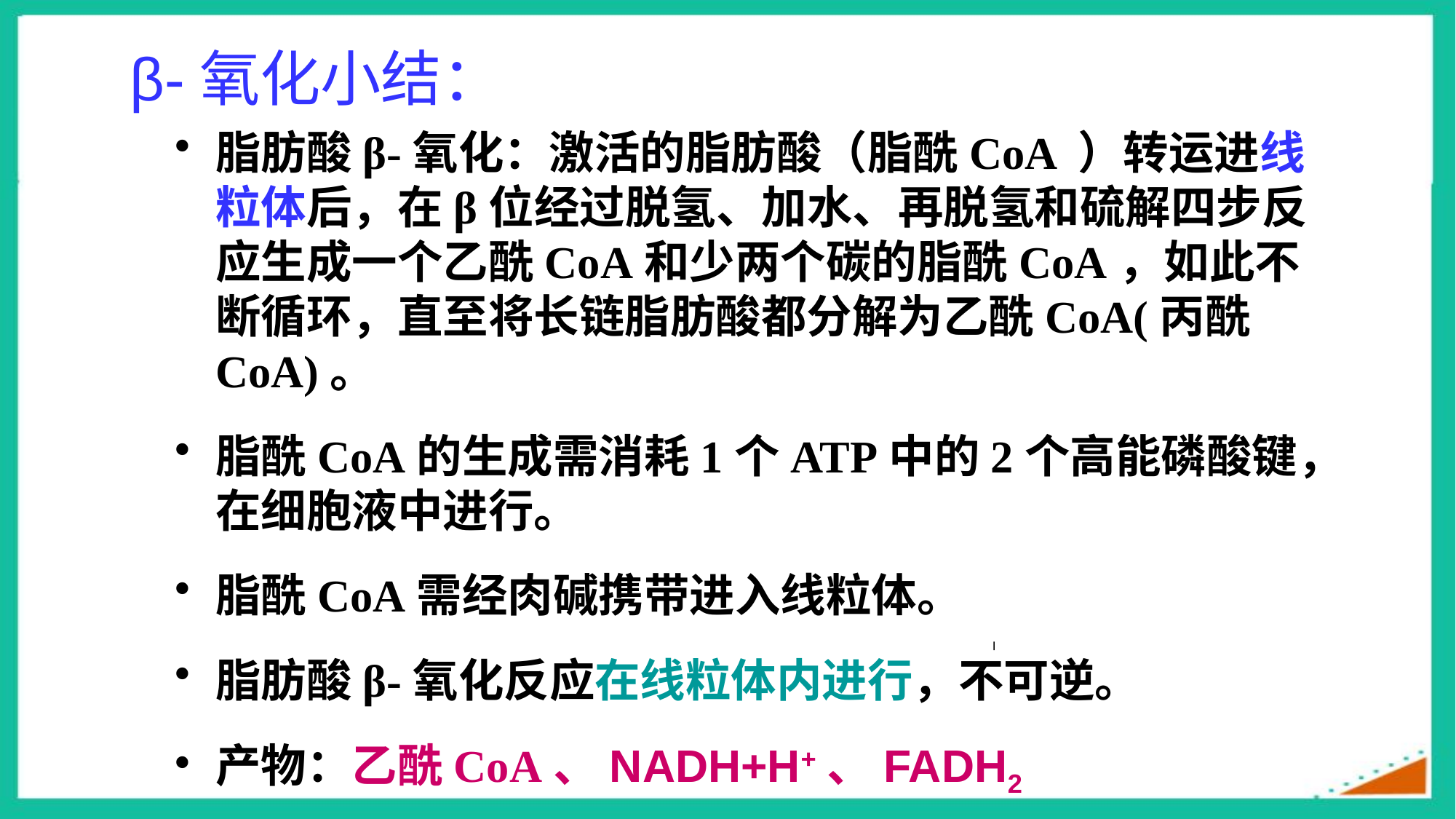

# β-氧化小结：
脂肪酸β-氧化：激活的脂肪酸（脂酰CoA ）转运进线粒体后，在β位经过脱氢、加水、再脱氢和硫解四步反应生成一个乙酰CoA和少两个碳的脂酰CoA，如此不断循环，直至将长链脂肪酸都分解为乙酰CoA(丙酰CoA)。

脂酰CoA的生成需消耗1个ATP中的2个高能磷酸键，在细胞液中进行。

脂酰CoA需经肉碱携带进入线粒体。

脂肪酸β-氧化反应在线粒体内进行，不可逆。

产物：乙酰CoA、NADH+H+、FADH2